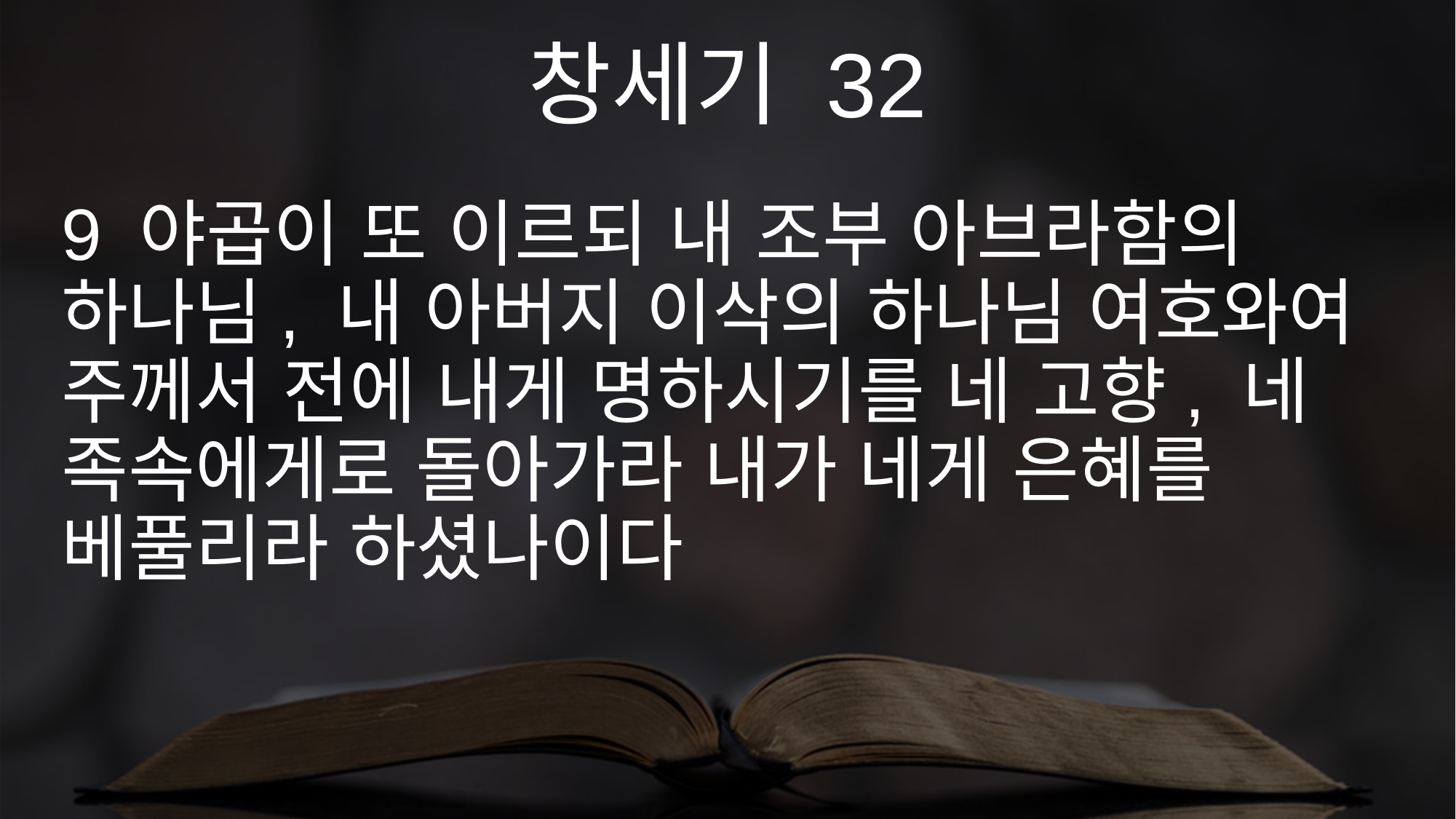

창세기 32
9 야곱이 또 이르되 내 조부 아브라함의 하나님, 내 아버지 이삭의 하나님 여호와여 주께서 전에 내게 명하시기를 네 고향, 네 족속에게로 돌아가라 내가 네게 은혜를 베풀리라 하셨나이다